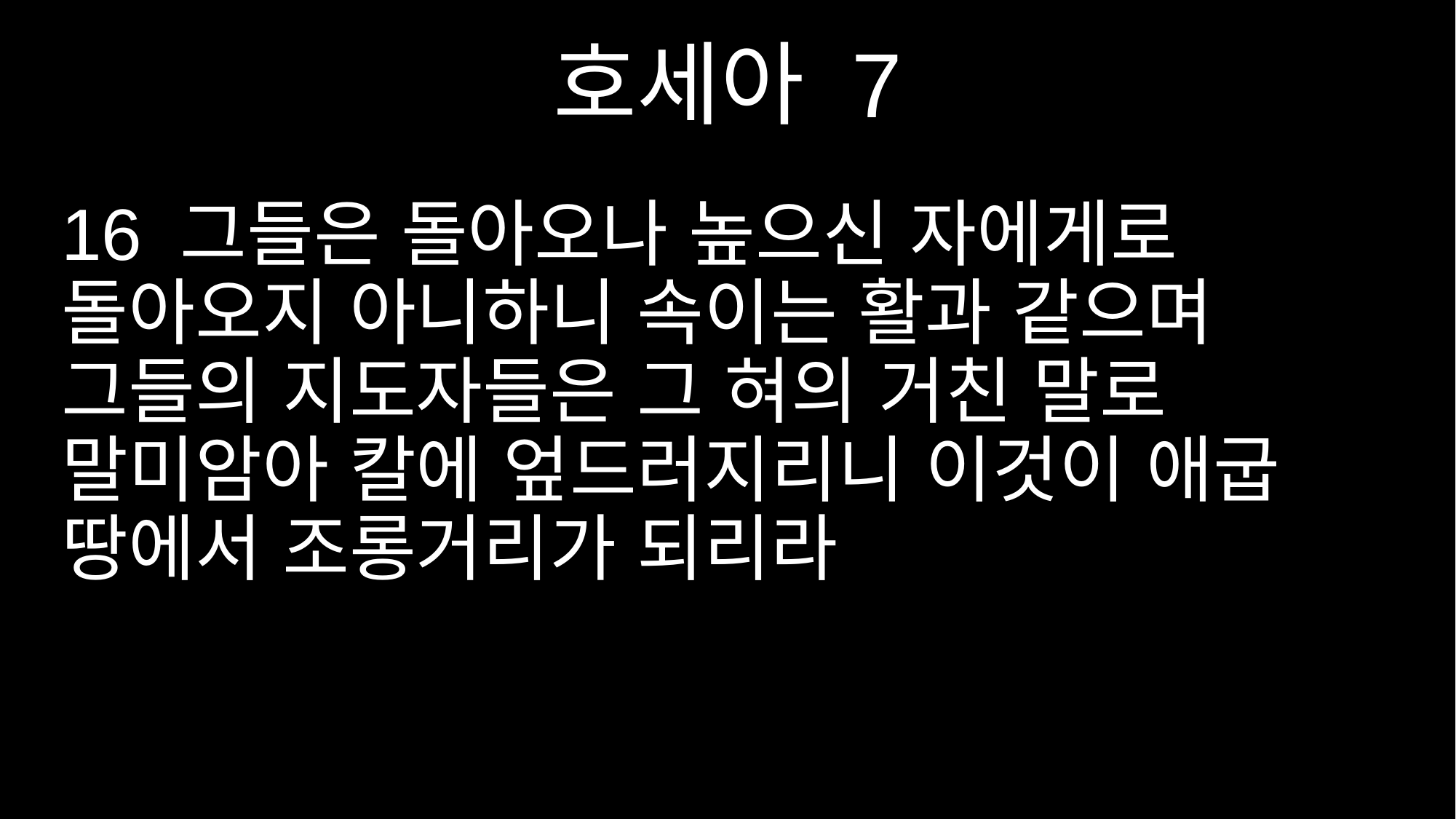

호세아 7
16 그들은 돌아오나 높으신 자에게로 돌아오지 아니하니 속이는 활과 같으며 그들의 지도자들은 그 혀의 거친 말로 말미암아 칼에 엎드러지리니 이것이 애굽 땅에서 조롱거리가 되리라